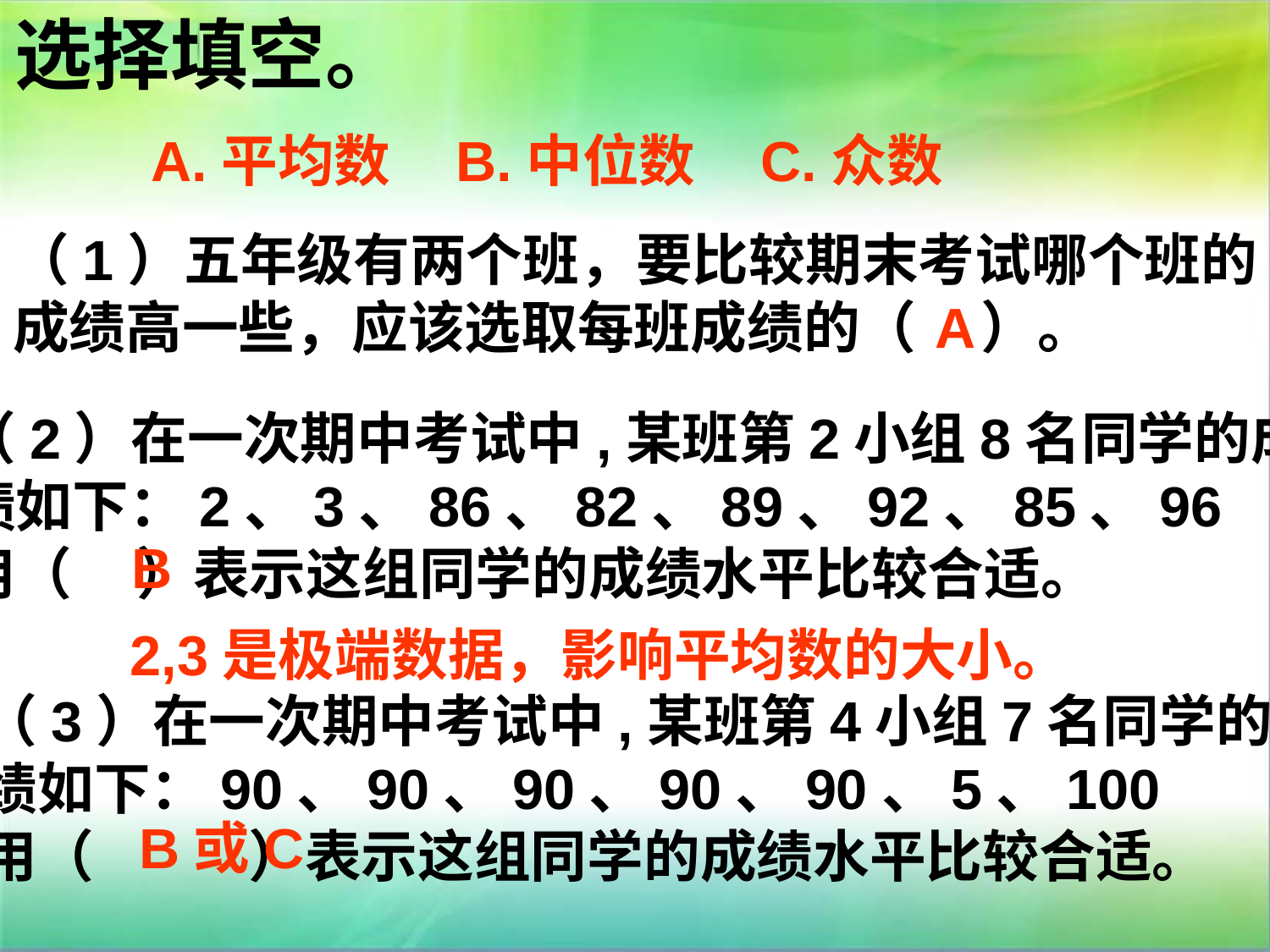

选择填空。
A.平均数    B.中位数    C.众数
  （1）五年级有两个班，要比较期末考试哪个班的
  成绩高一些，应该选取每班成绩的（     ）。
A
  （2）在一次期中考试中,某班第2小组8名同学的成
  绩如下：2、3、86、82、89、92、85、96
  用（     ）表示这组同学的成绩水平比较合适。
B
2,3是极端数据，影响平均数的大小。
  （3）在一次期中考试中,某班第4小组7名同学的成
  绩如下：90、90、90、90、90、5、100
  用（            ）表示这组同学的成绩水平比较合适。
B或C